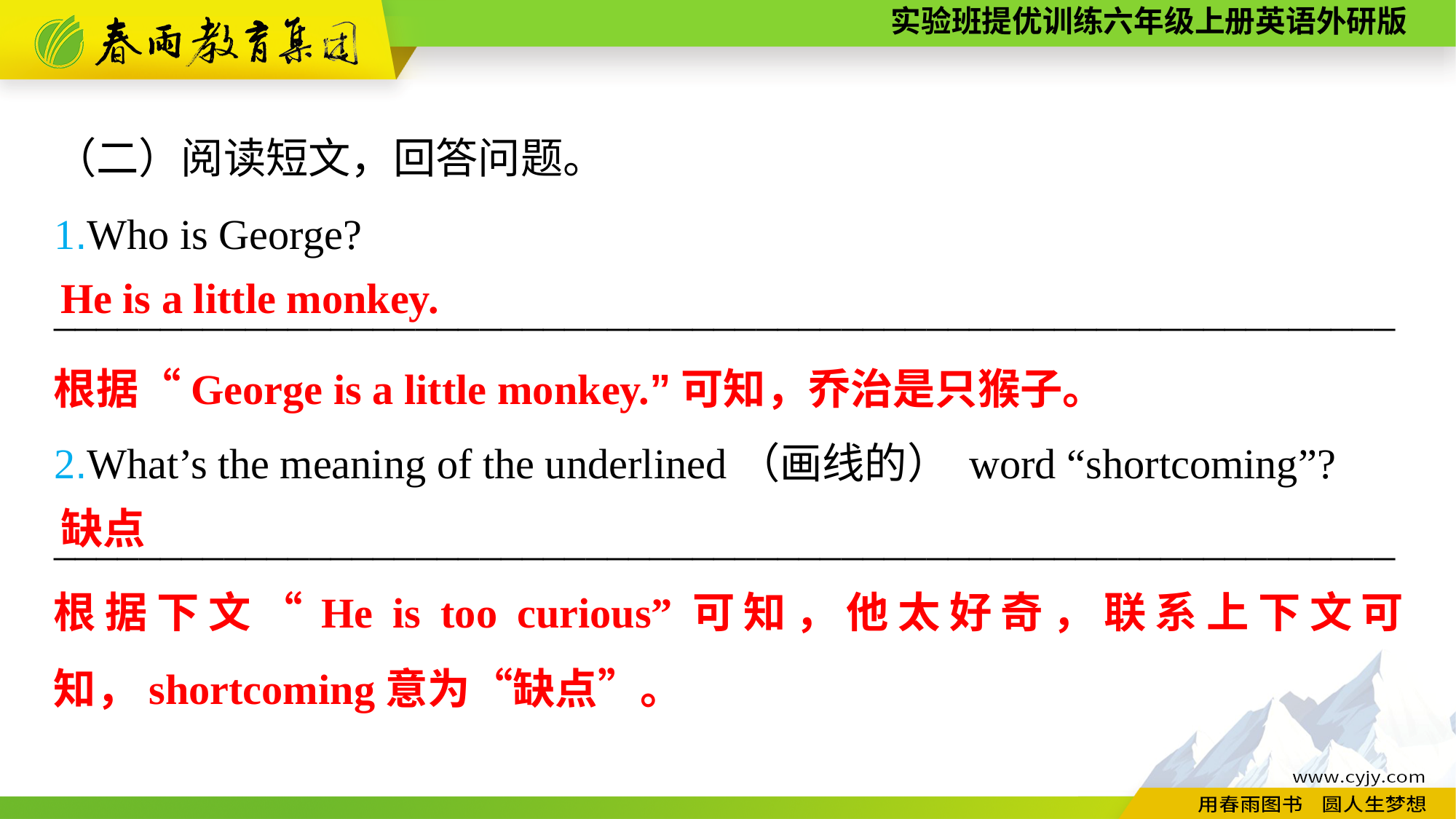

（二）阅读短文，回答问题。
1.Who is George?
_______________________________________________________________

2.What’s the meaning of the underlined（画线的） word “shortcoming”?
_______________________________________________________________
He is a little monkey.
根据“George is a little monkey.”可知，乔治是只猴子。
缺点
根据下文“He is too curious”可知，他太好奇，联系上下文可知，shortcoming意为“缺点”。